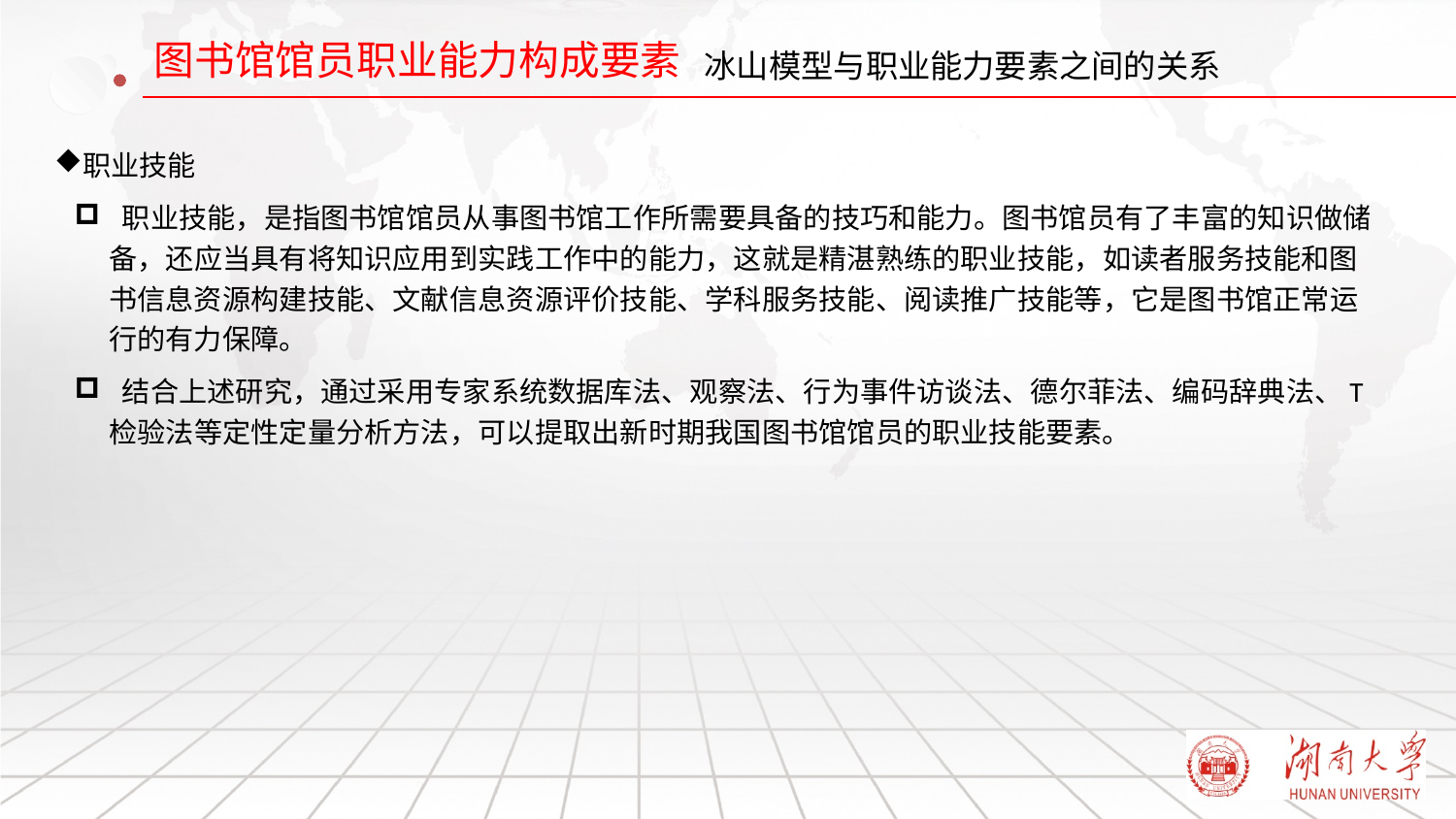

# 冰山模型与职业能力要素之间的关系
职业技能
 职业技能，是指图书馆馆员从事图书馆工作所需要具备的技巧和能力。图书馆员有了丰富的知识做储备，还应当具有将知识应用到实践工作中的能力，这就是精湛熟练的职业技能，如读者服务技能和图书信息资源构建技能、文献信息资源评价技能、学科服务技能、阅读推广技能等，它是图书馆正常运行的有力保障。
 结合上述研究，通过采用专家系统数据库法、观察法、行为事件访谈法、德尔菲法、编码辞典法、T检验法等定性定量分析方法，可以提取出新时期我国图书馆馆员的职业技能要素。